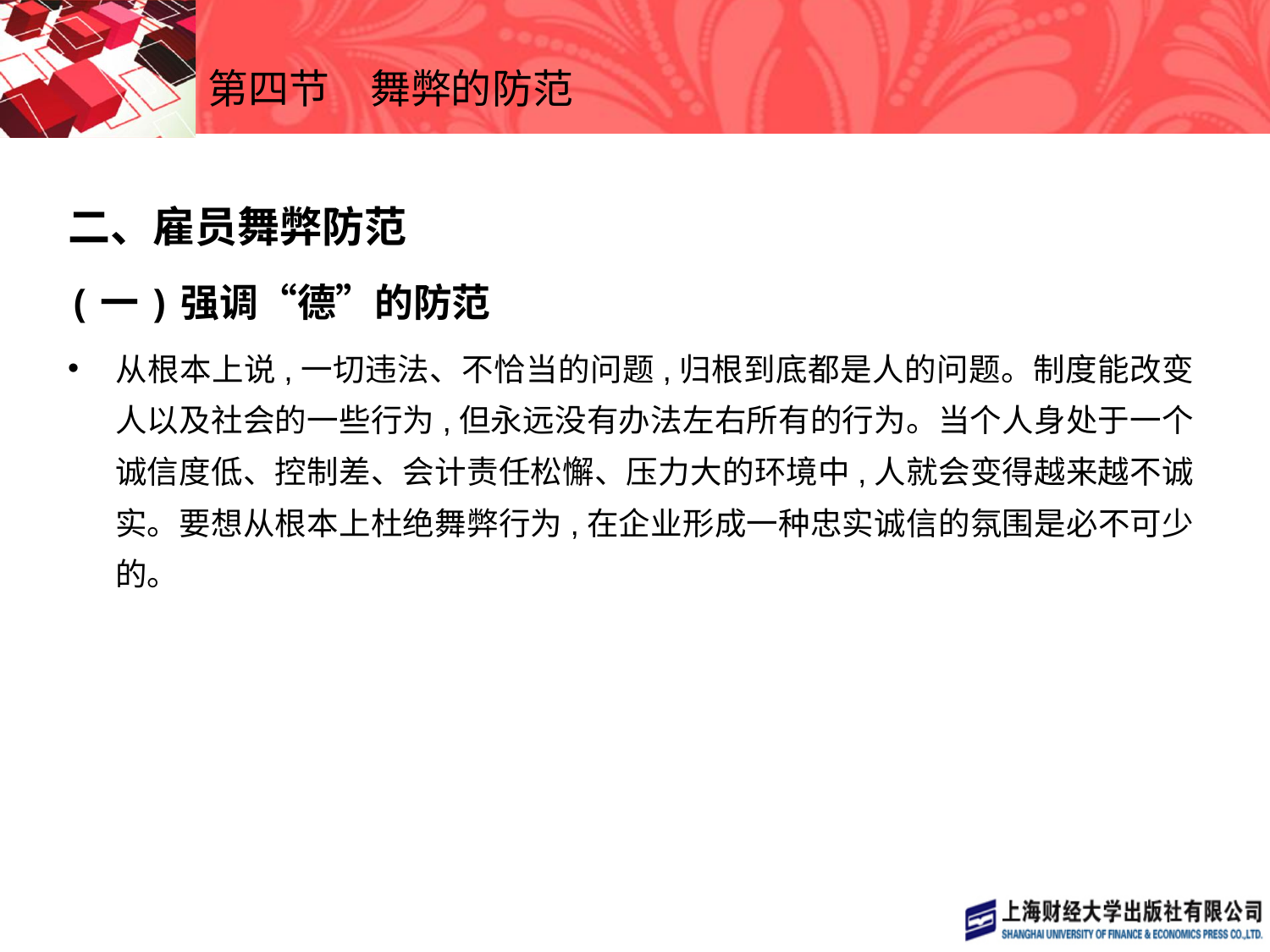

# 第四节　舞弊的防范
二、雇员舞弊防范
(一)强调“德”的防范
从根本上说,一切违法、不恰当的问题,归根到底都是人的问题。制度能改变人以及社会的一些行为,但永远没有办法左右所有的行为。当个人身处于一个诚信度低、控制差、会计责任松懈、压力大的环境中,人就会变得越来越不诚实。要想从根本上杜绝舞弊行为,在企业形成一种忠实诚信的氛围是必不可少的。